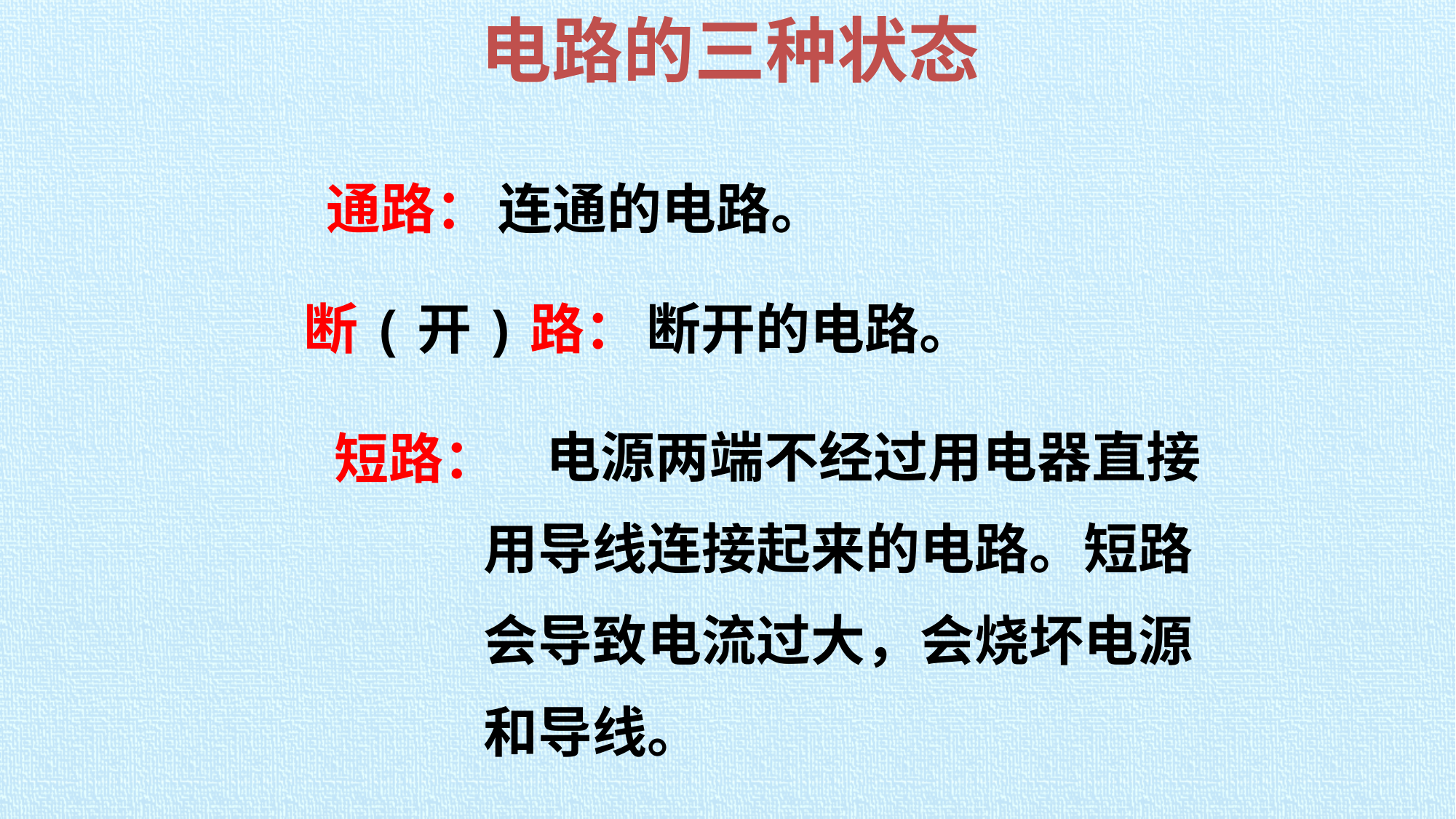

电路的三种状态
通路：
连通的电路。

断(开)路：
断开的电路。
    电源两端不经过用电器直接用导线连接起来的电路。短路会导致电流过大，会烧坏电源和导线。
短路：